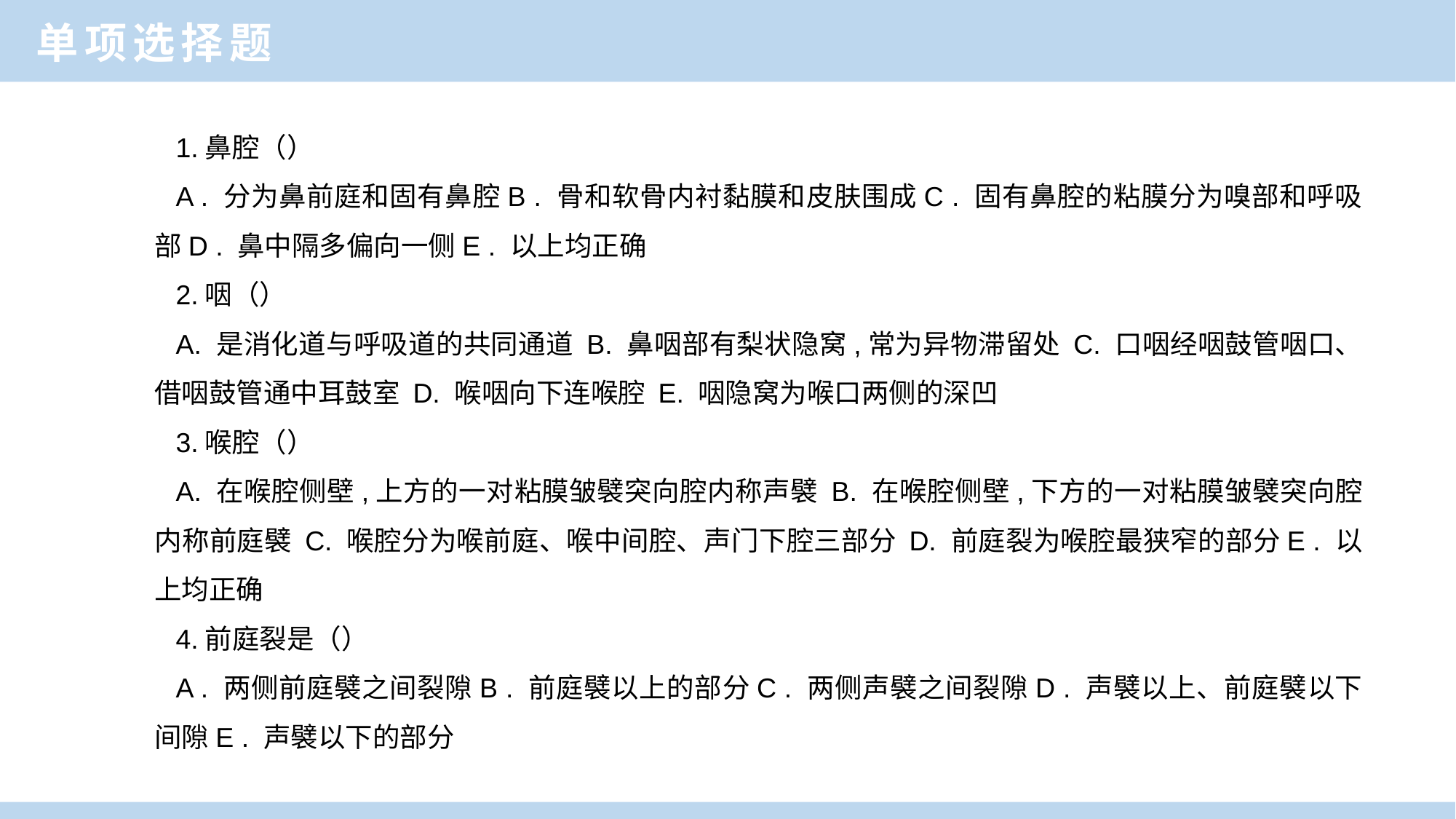

单项选择题

1.鼻腔（）
A . 分为鼻前庭和固有鼻腔B . 骨和软骨内衬黏膜和皮肤围成C . 固有鼻腔的粘膜分为嗅部和呼吸部D . 鼻中隔多偏向一侧E . 以上均正确
2.咽（）
A. 是消化道与呼吸道的共同通道 B. 鼻咽部有梨状隐窝,常为异物滞留处 C. 口咽经咽鼓管咽口、借咽鼓管通中耳鼓室 D. 喉咽向下连喉腔 E. 咽隐窝为喉口两侧的深凹
3.喉腔（）
A. 在喉腔侧壁,上方的一对粘膜皱襞突向腔内称声襞 B. 在喉腔侧壁,下方的一对粘膜皱襞突向腔内称前庭襞 C. 喉腔分为喉前庭、喉中间腔、声门下腔三部分 D. 前庭裂为喉腔最狭窄的部分E . 以上均正确
4.前庭裂是（）
A . 两侧前庭襞之间裂隙B . 前庭襞以上的部分C . 两侧声襞之间裂隙D . 声襞以上、前庭襞以下间隙E . 声襞以下的部分